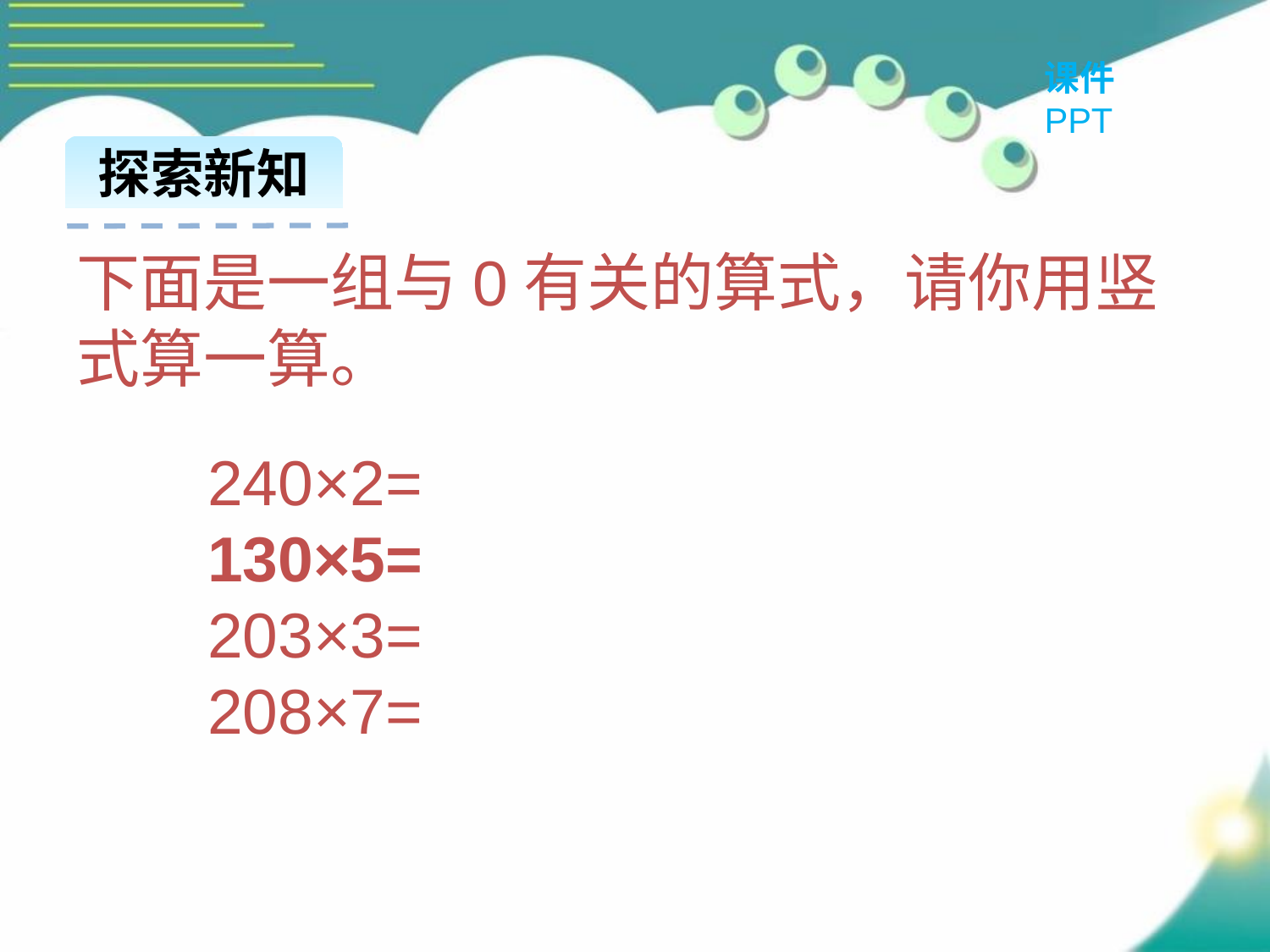

课件PPT
探索新知

下面是一组与0有关的算式，请你用竖式算一算。
240×2=
130×5=
203×3=
208×7=